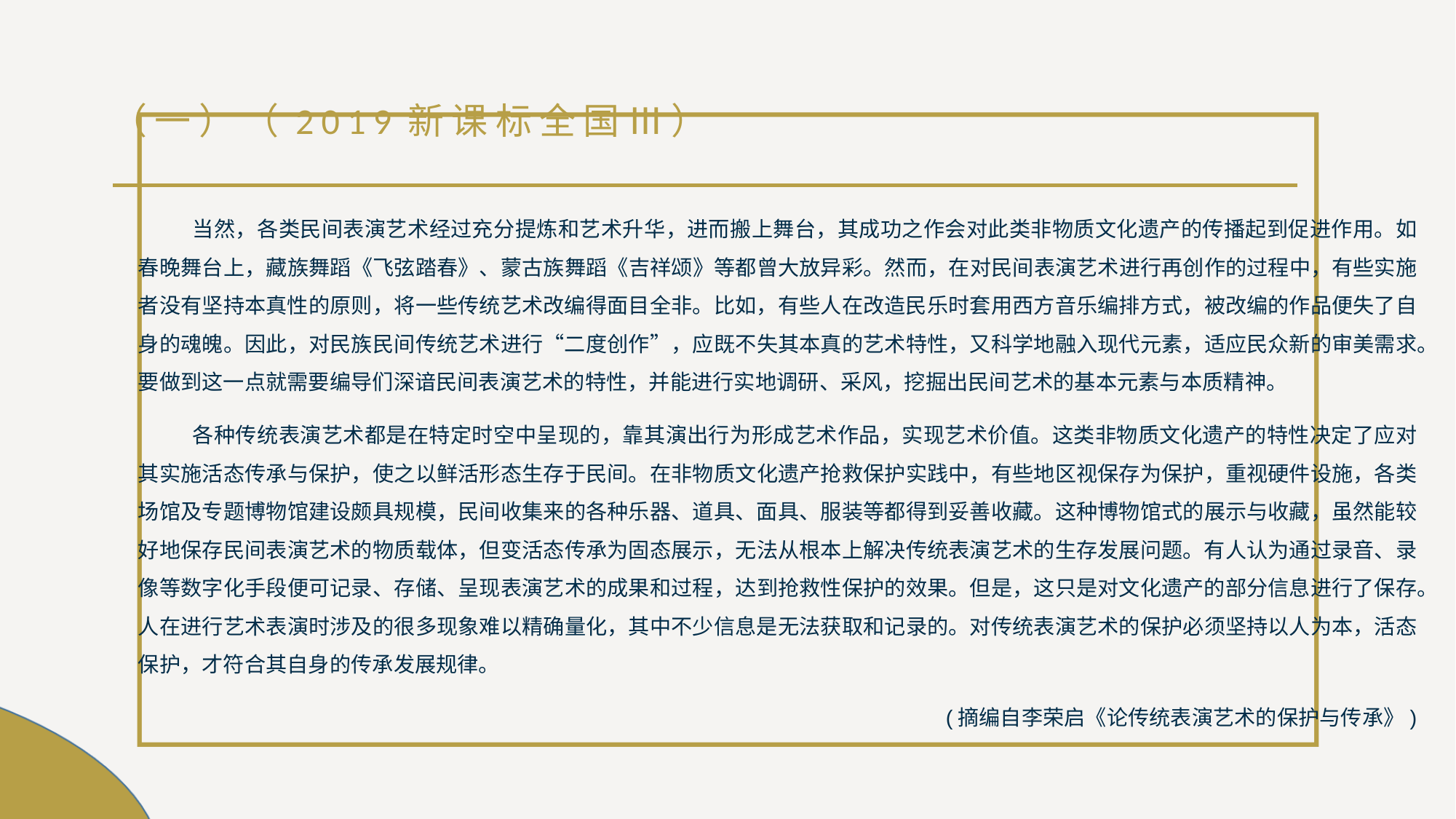

# （一）（2019新课标全国Ⅲ）
当然，各类民间表演艺术经过充分提炼和艺术升华，进而搬上舞台，其成功之作会对此类非物质文化遗产的传播起到促进作用。如春晚舞台上，藏族舞蹈《飞弦踏春》、蒙古族舞蹈《吉祥颂》等都曾大放异彩。然而，在对民间表演艺术进行再创作的过程中，有些实施者没有坚持本真性的原则，将一些传统艺术改编得面目全非。比如，有些人在改造民乐时套用西方音乐编排方式，被改编的作品便失了自身的魂魄。因此，对民族民间传统艺术进行“二度创作”，应既不失其本真的艺术特性，又科学地融入现代元素，适应民众新的审美需求。要做到这一点就需要编导们深谙民间表演艺术的特性，并能进行实地调研、采风，挖掘出民间艺术的基本元素与本质精神。
各种传统表演艺术都是在特定时空中呈现的，靠其演出行为形成艺术作品，实现艺术价值。这类非物质文化遗产的特性决定了应对其实施活态传承与保护，使之以鲜活形态生存于民间。在非物质文化遗产抢救保护实践中，有些地区视保存为保护，重视硬件设施，各类场馆及专题博物馆建设颇具规模，民间收集来的各种乐器、道具、面具、服装等都得到妥善收藏。这种博物馆式的展示与收藏，虽然能较好地保存民间表演艺术的物质载体，但变活态传承为固态展示，无法从根本上解决传统表演艺术的生存发展问题。有人认为通过录音、录像等数字化手段便可记录、存储、呈现表演艺术的成果和过程，达到抢救性保护的效果。但是，这只是对文化遗产的部分信息进行了保存。人在进行艺术表演时涉及的很多现象难以精确量化，其中不少信息是无法获取和记录的。对传统表演艺术的保护必须坚持以人为本，活态保护，才符合其自身的传承发展规律。
(摘编自李荣启《论传统表演艺术的保护与传承》)